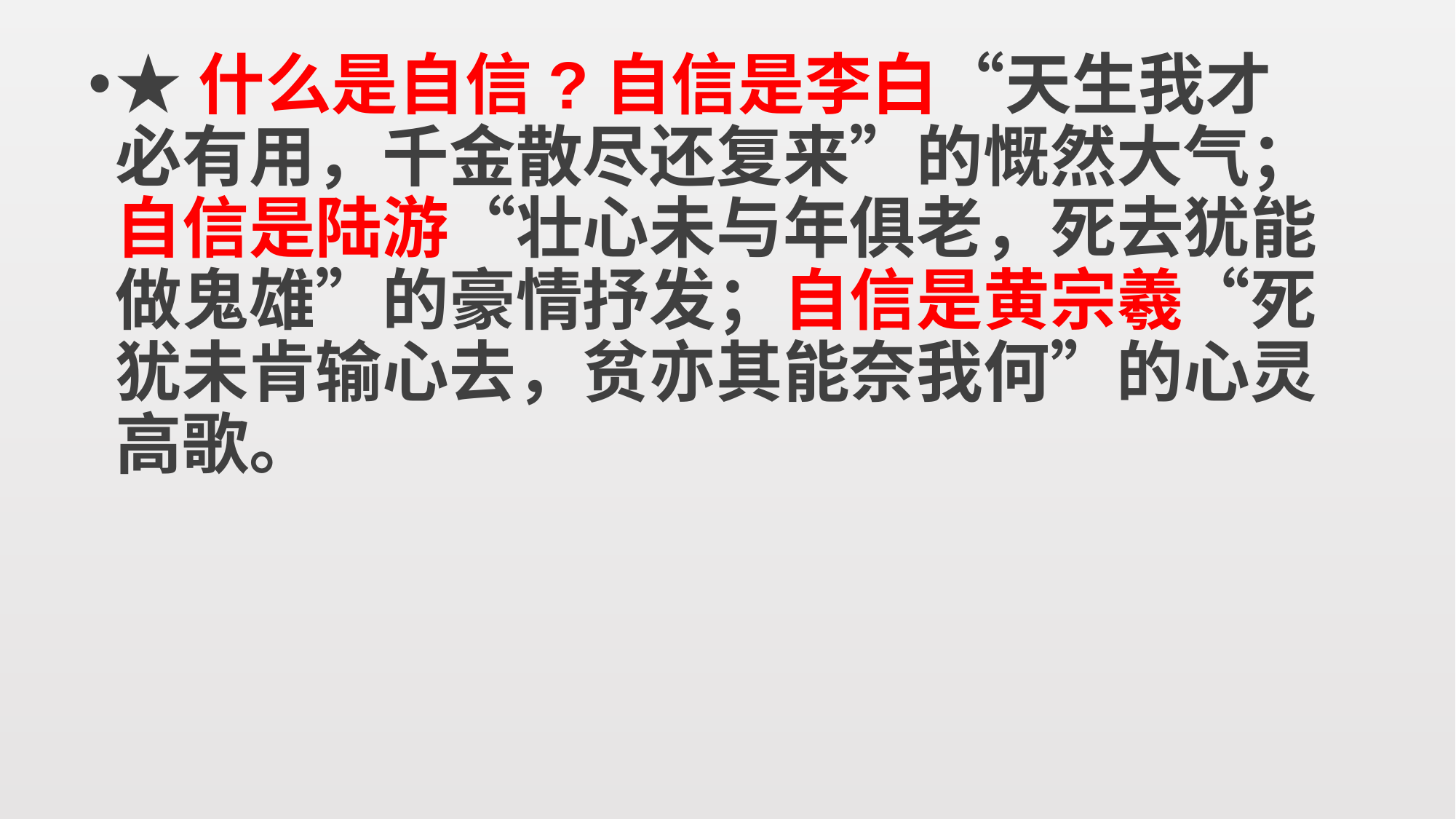

★什么是自信?自信是李白“天生我才必有用，千金散尽还复来”的慨然大气；自信是陆游“壮心未与年俱老，死去犹能做鬼雄”的豪情抒发；自信是黄宗羲“死犹未肯输心去，贫亦其能奈我何”的心灵高歌。